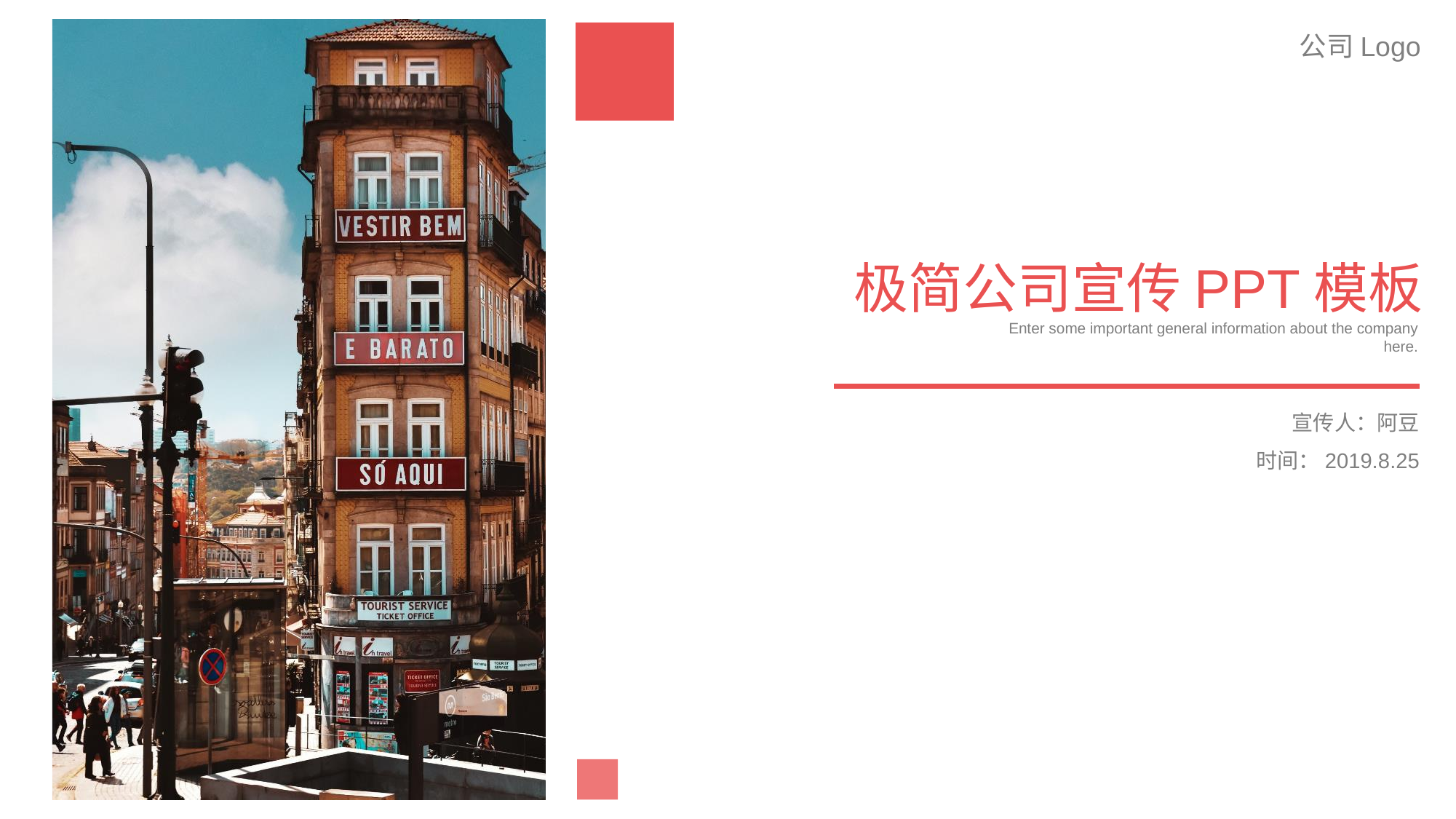

公司Logo
极简公司宣传PPT模板
Enter some important general information about the company here.
宣传人：阿豆
时间：2019.8.25